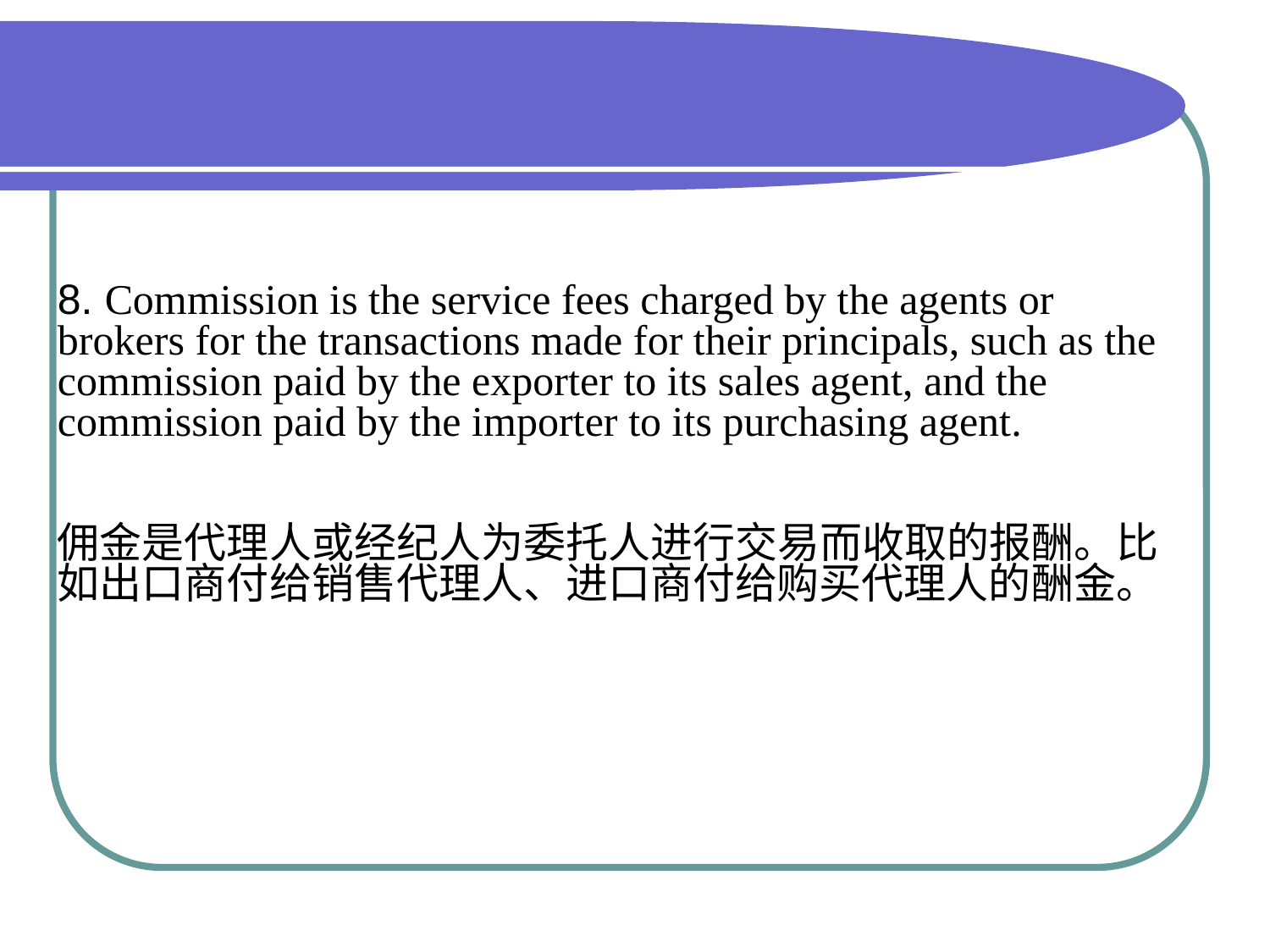

8. Commission is the service fees charged by the agents or brokers for the transactions made for their principals, such as the commission paid by the exporter to its sales agent, and the
commission paid by the importer to its purchasing agent.

佣金是代理人或经纪人为委托人进行交易而收取的报酬。比如出口商付给销售代理人、进口商付给购买代理人的酬金。